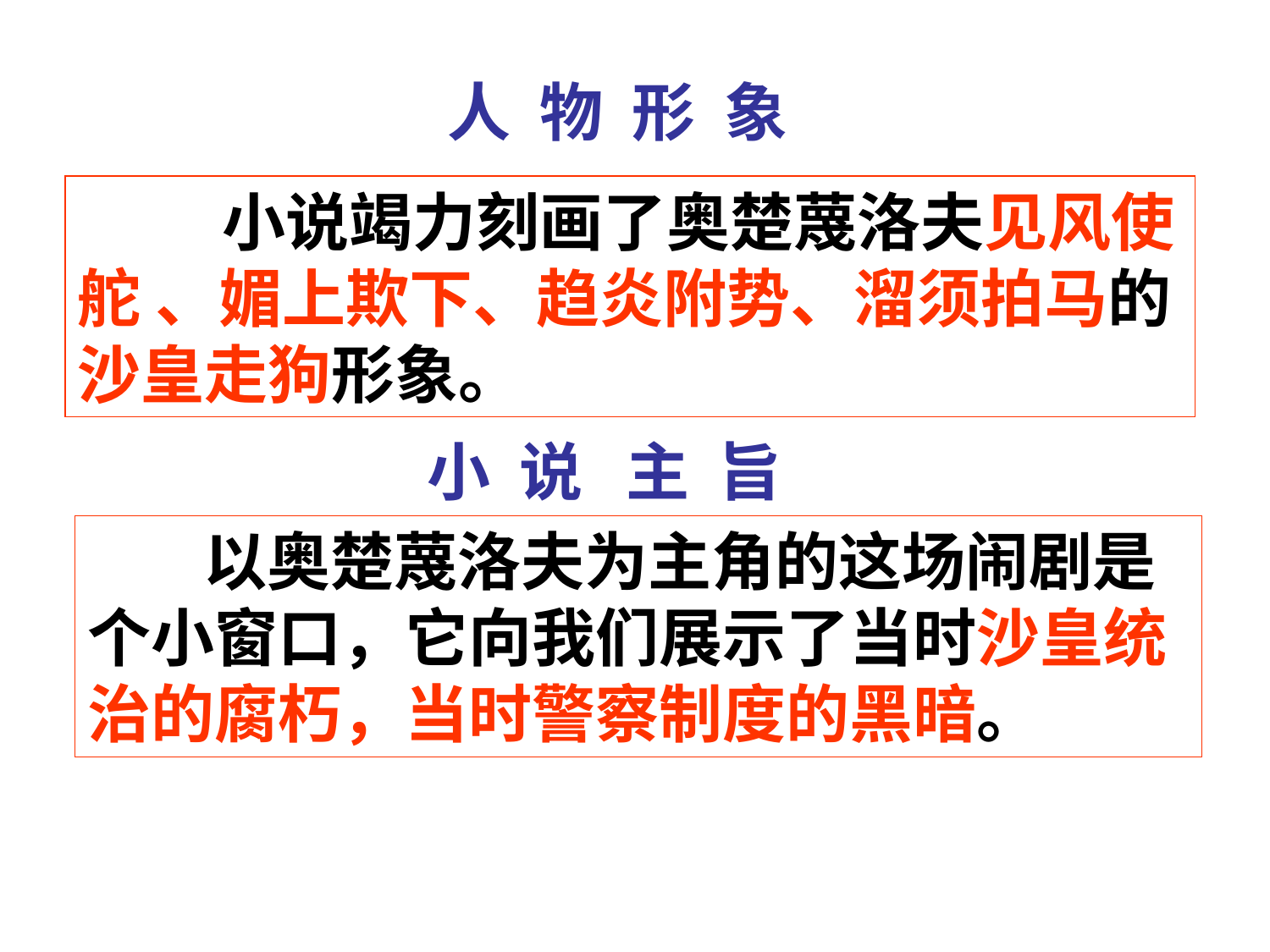

人  物  形  象
         小说竭力刻画了奥楚蔑洛夫见风使舵 、媚上欺下、趋炎附势、溜须拍马的沙皇走狗形象。
小  说   主  旨
       以奥楚蔑洛夫为主角的这场闹剧是个小窗口，它向我们展示了当时沙皇统治的腐朽，当时警察制度的黑暗。